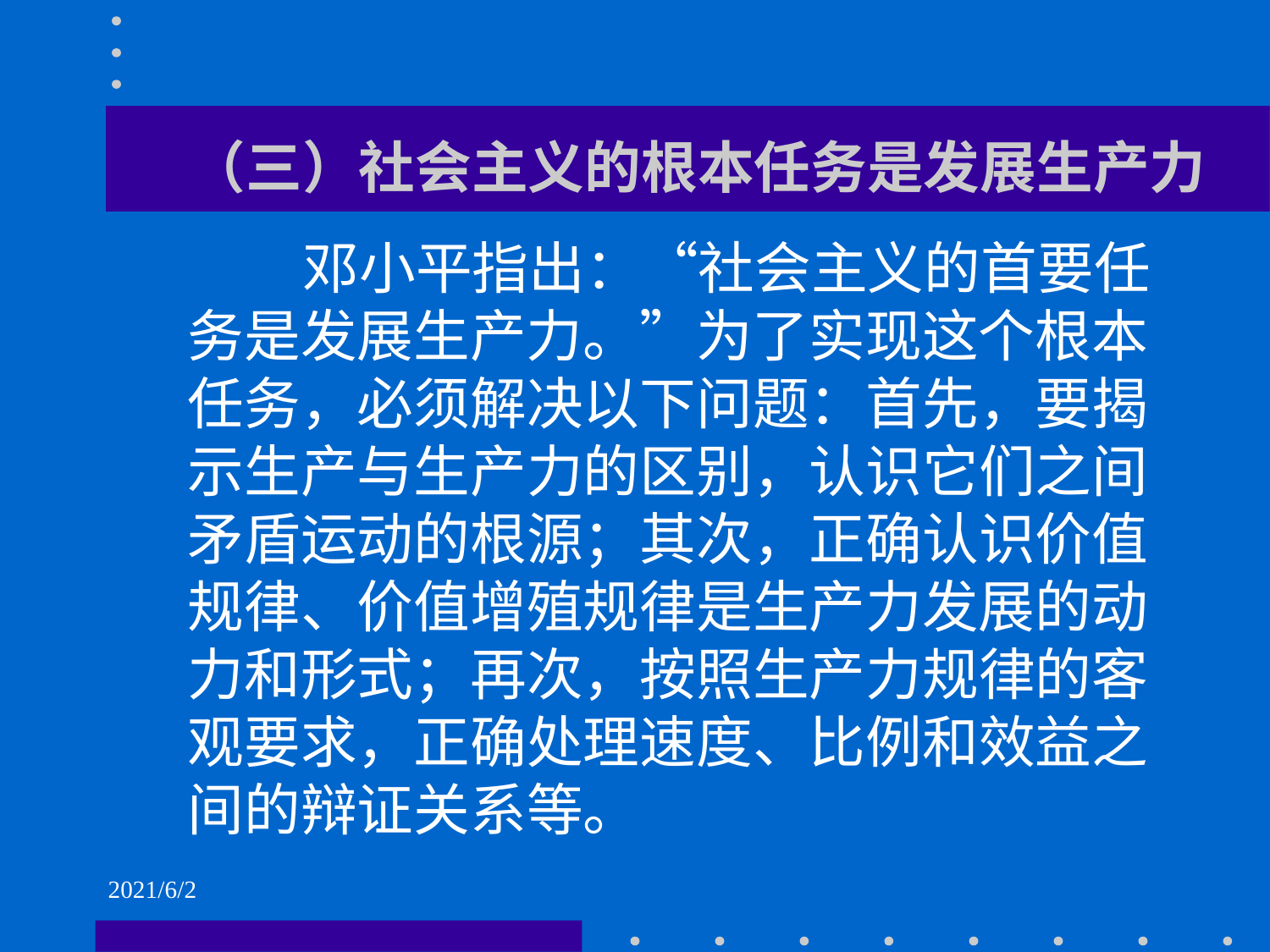

# （三）社会主义的根本任务是发展生产力
        邓小平指出：“社会主义的首要任务是发展生产力。”为了实现这个根本任务，必须解决以下问题：首先，要揭示生产与生产力的区别，认识它们之间矛盾运动的根源；其次，正确认识价值规律、价值增殖规律是生产力发展的动力和形式；再次，按照生产力规律的客观要求，正确处理速度、比例和效益之间的辩证关系等。

2021/6/2